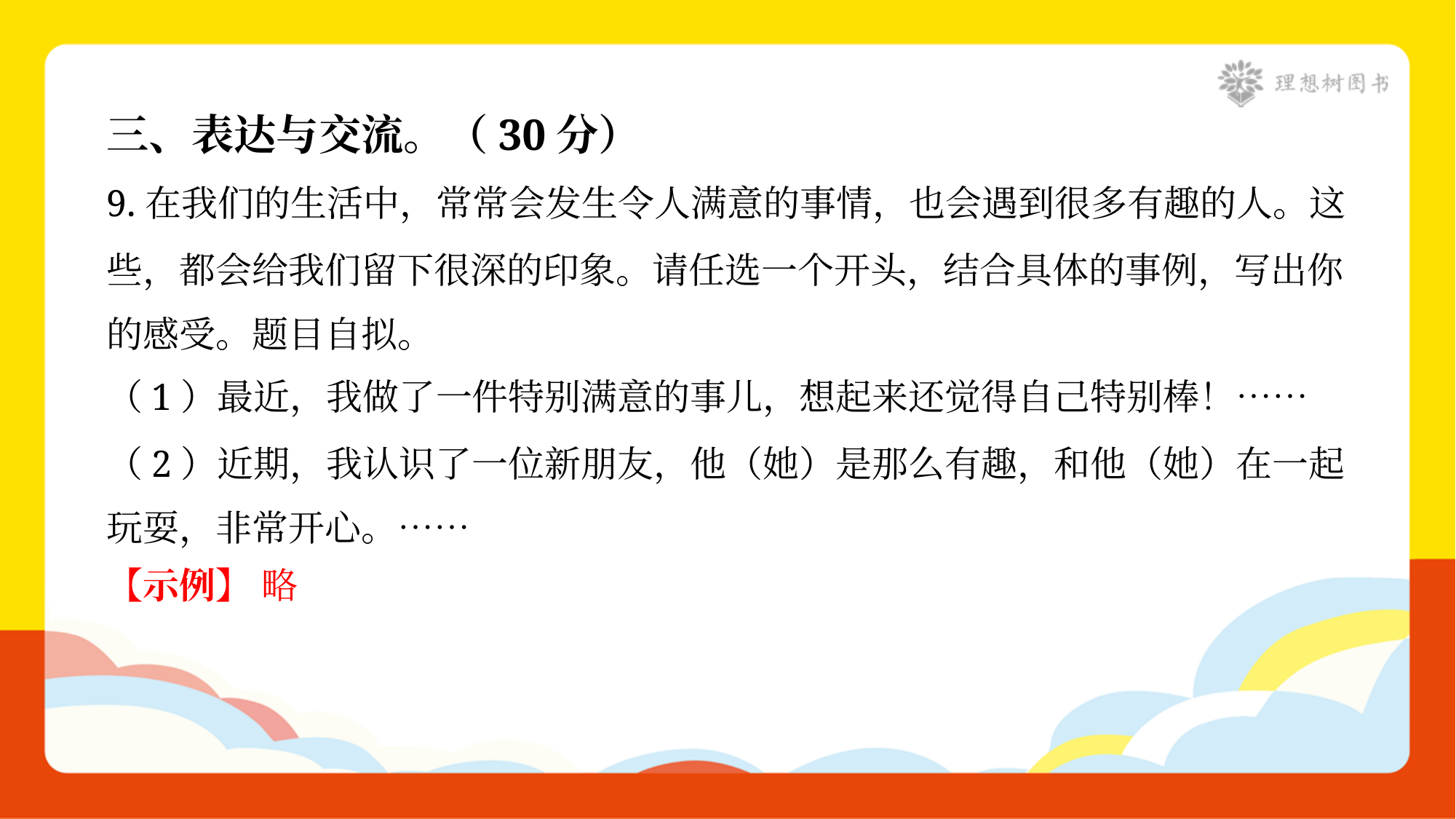

三、表达与交流。（30分）
9.在我们的生活中，常常会发生令人满意的事情，也会遇到很多有趣的人。这
些，都会给我们留下很深的印象。请任选一个开头，结合具体的事例，写出你
的感受。题目自拟。
（1）最近，我做了一件特别满意的事儿，想起来还觉得自己特别棒！……
（2）近期，我认识了一位新朋友，他（她）是那么有趣，和他（她）在一起
玩耍，非常开心。……
【示例】 略